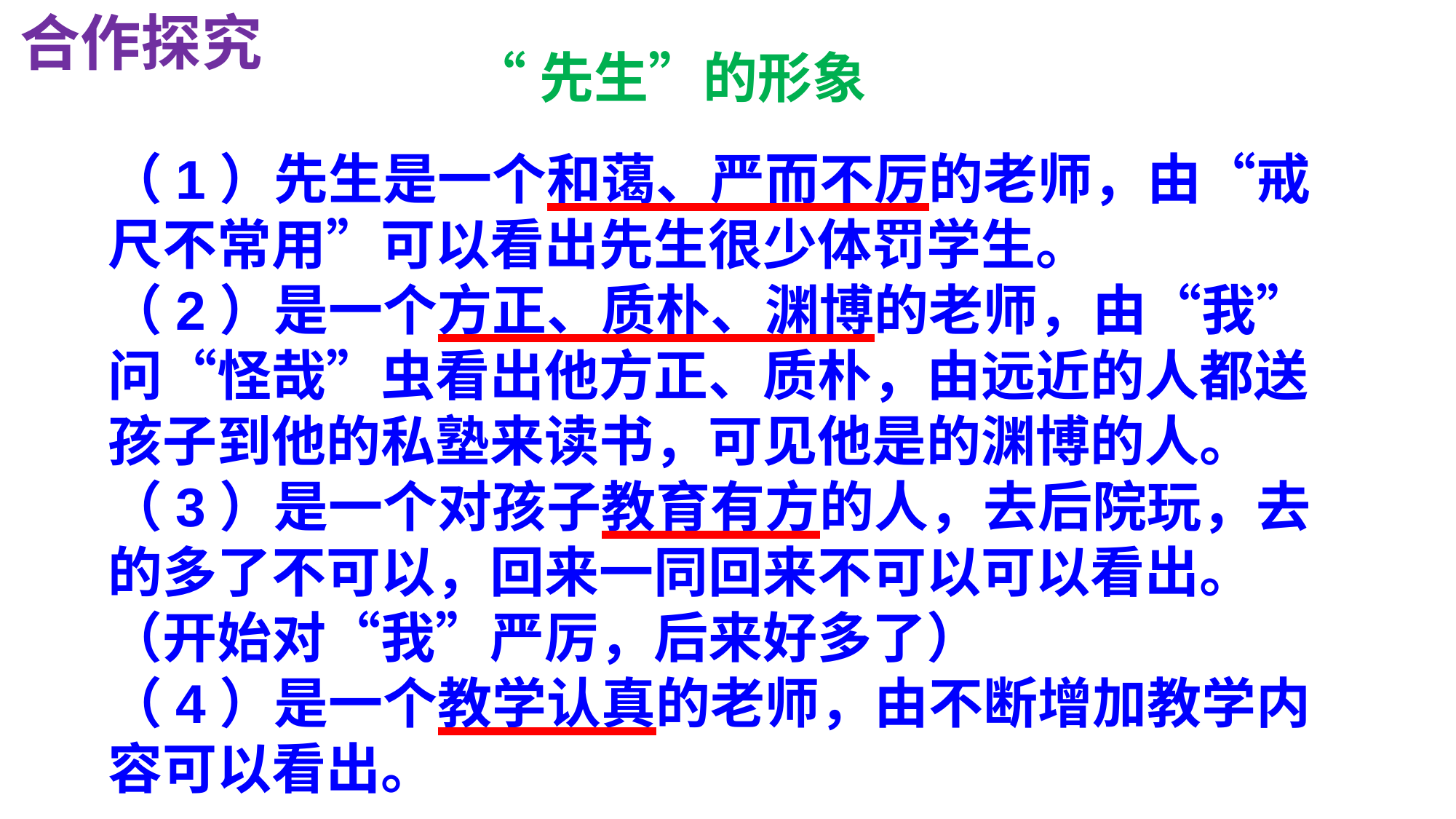

合作探究
“先生”的形象
（1）先生是一个和蔼、严而不厉的老师，由“戒尺不常用”可以看出先生很少体罚学生。
（2）是一个方正、质朴、渊博的老师，由“我”问“怪哉”虫看出他方正、质朴，由远近的人都送孩子到他的私塾来读书，可见他是的渊博的人。
（3）是一个对孩子教育有方的人，去后院玩，去的多了不可以，回来一同回来不可以可以看出。（开始对“我”严厉，后来好多了）
（4）是一个教学认真的老师，由不断增加教学内容可以看出。